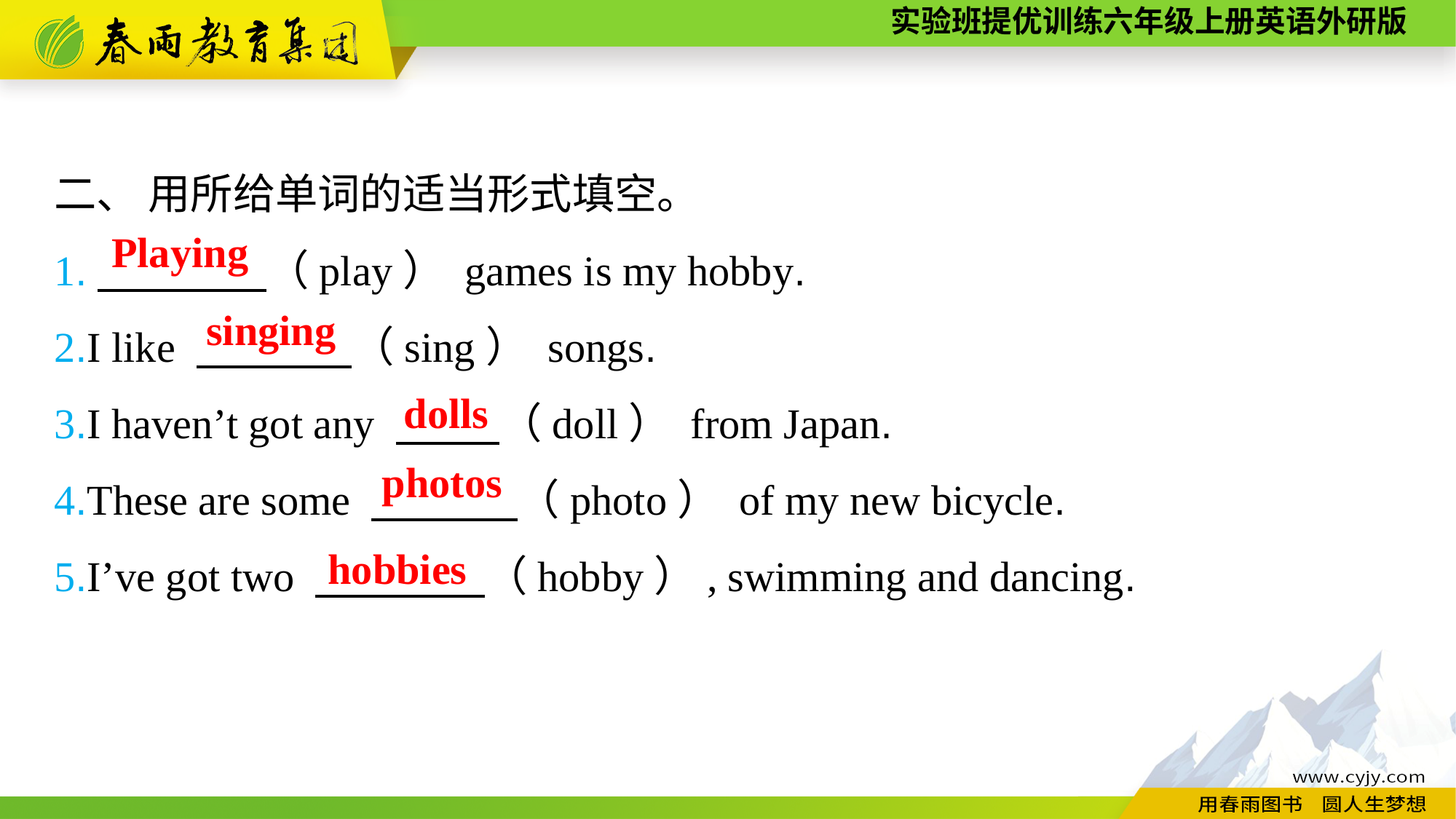

二、 用所给单词的适当形式填空。
1.　　　　（play） games is my hobby.
2.I like 　　　   （sing） songs.
3.I haven’t got any 　　  （doll） from Japan.
4.These are some 　　　  （photo） of my new bicycle.
5.I’ve got two 　　　　（hobby）, swimming and dancing.
Playing
singing
dolls
photos
hobbies